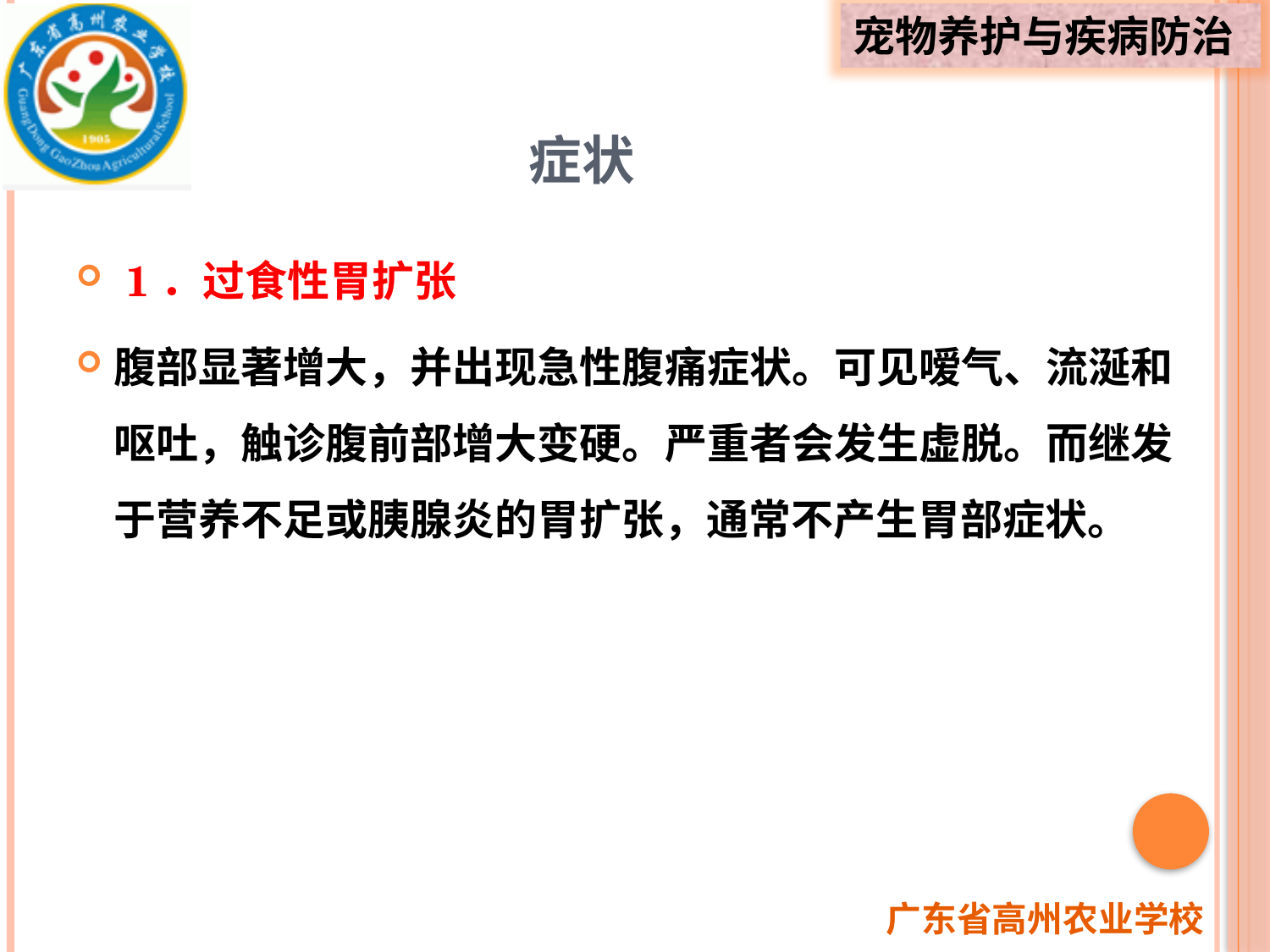

# 症状
 1．过食性胃扩张
腹部显著增大，并出现急性腹痛症状。可见嗳气、流涎和呕吐，触诊腹前部增大变硬。严重者会发生虚脱。而继发于营养不足或胰腺炎的胃扩张，通常不产生胃部症状。